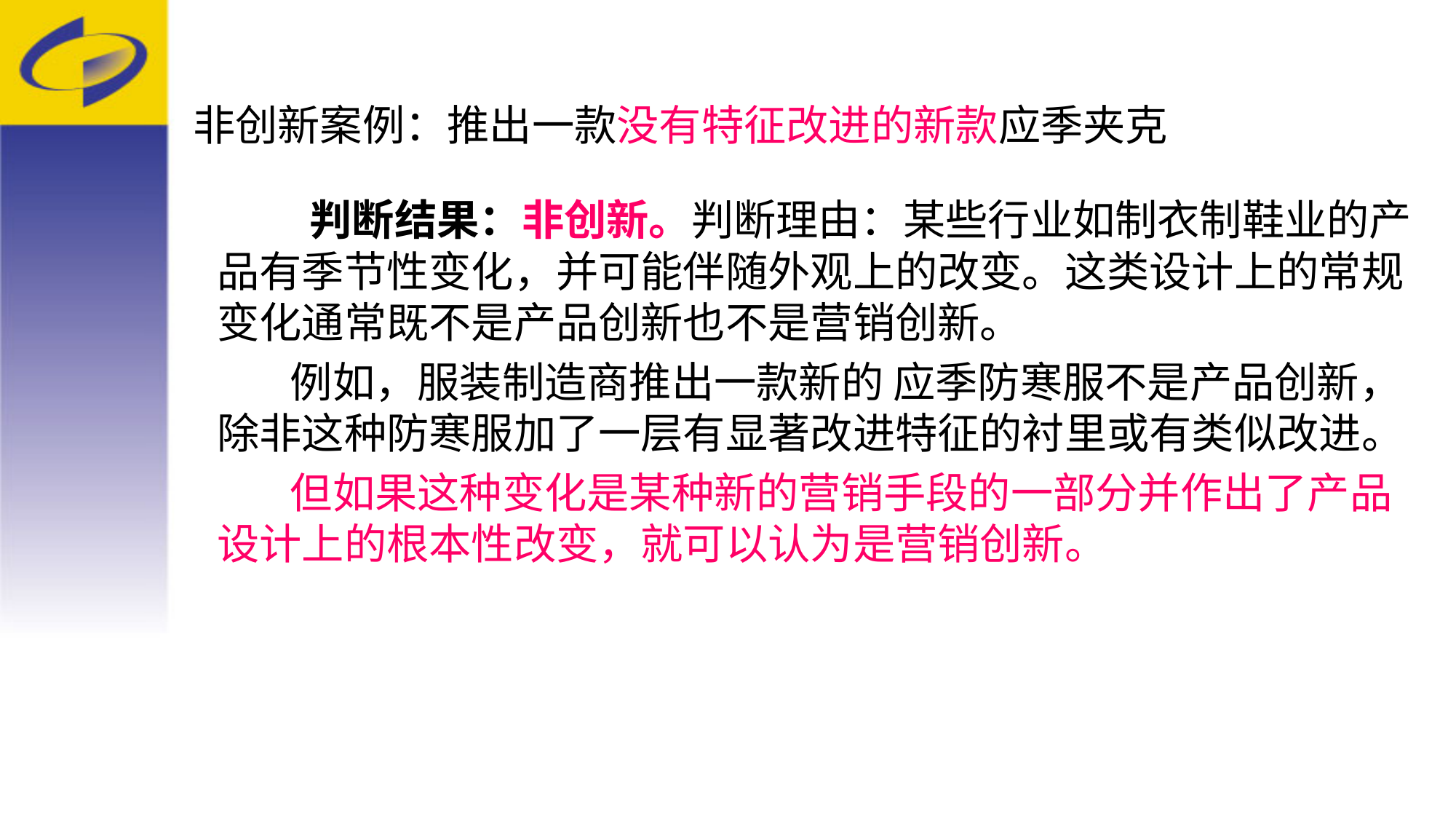

# 非创新案例：推出一款没有特征改进的新款应季夹克
           判断结果：非创新。判断理由：某些行业如制衣制鞋业的产品有季节性变化，并可能伴随外观上的改变。这类设计上的常规变化通常既不是产品创新也不是营销创新。
           例如，服装制造商推出一款新的 应季防寒服不是产品创新，除非这种防寒服加了一层有显著改进特征的衬里或有类似改进。
           但如果这种变化是某种新的营销手段的一部分并作出了产品设计上的根本性改变，就可以认为是营销创新。